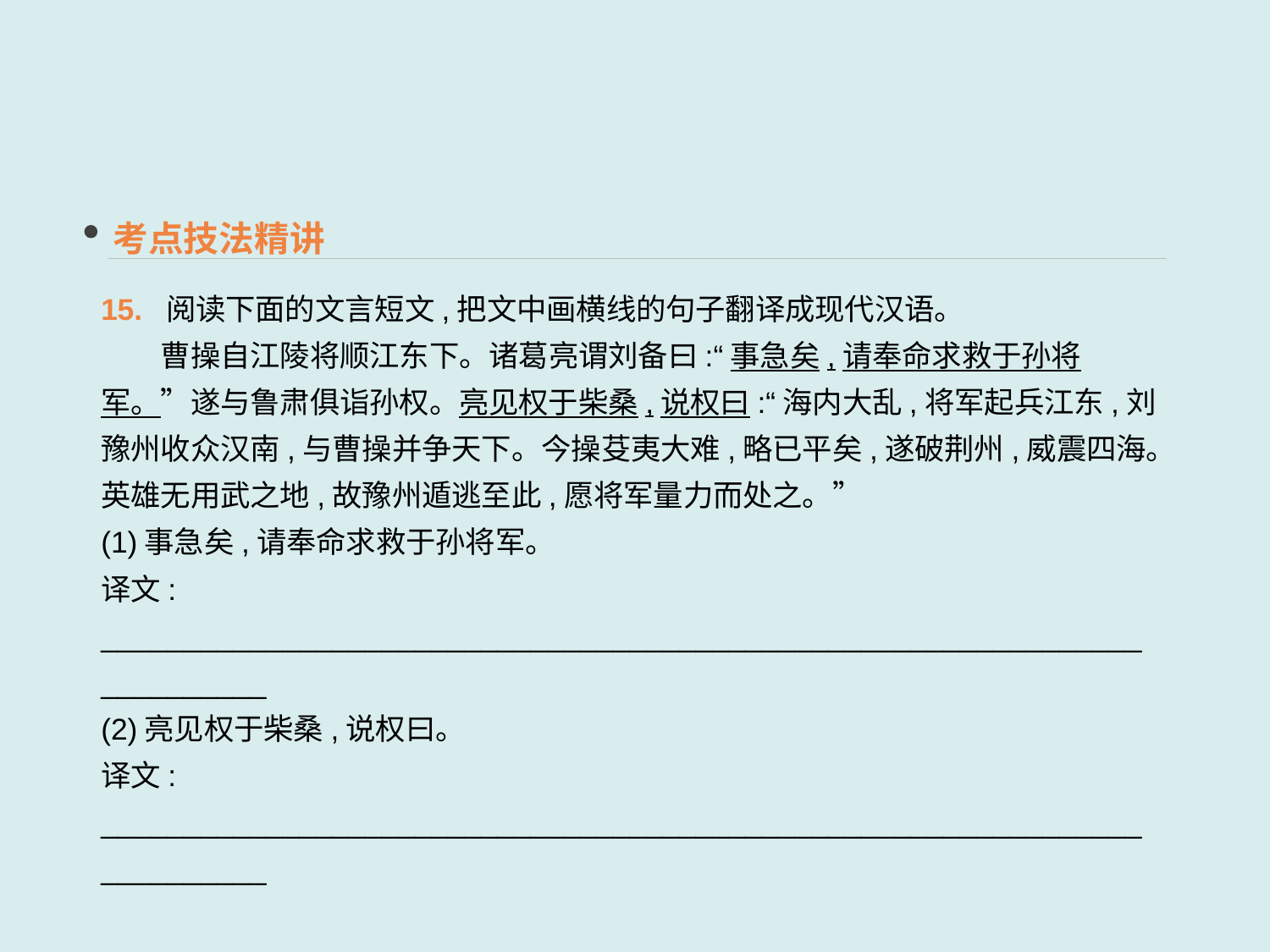

考点技法精讲

15.  阅读下面的文言短文,把文中画横线的句子翻译成现代汉语。
　　曹操自江陵将顺江东下。诸葛亮谓刘备曰:“事急矣,请奉命求救于孙将军。”遂与鲁肃俱诣孙权。亮见权于柴桑,说权曰:“海内大乱,将军起兵江东,刘豫州收众汉南,与曹操并争天下。今操芟夷大难,略已平矣,遂破荆州,威震四海。英雄无用武之地,故豫州遁逃至此,愿将军量力而处之。”
(1)事急矣,请奉命求救于孙将军。
译文: _________________________________________________________________________
(2)亮见权于柴桑,说权曰。
译文: _________________________________________________________________________